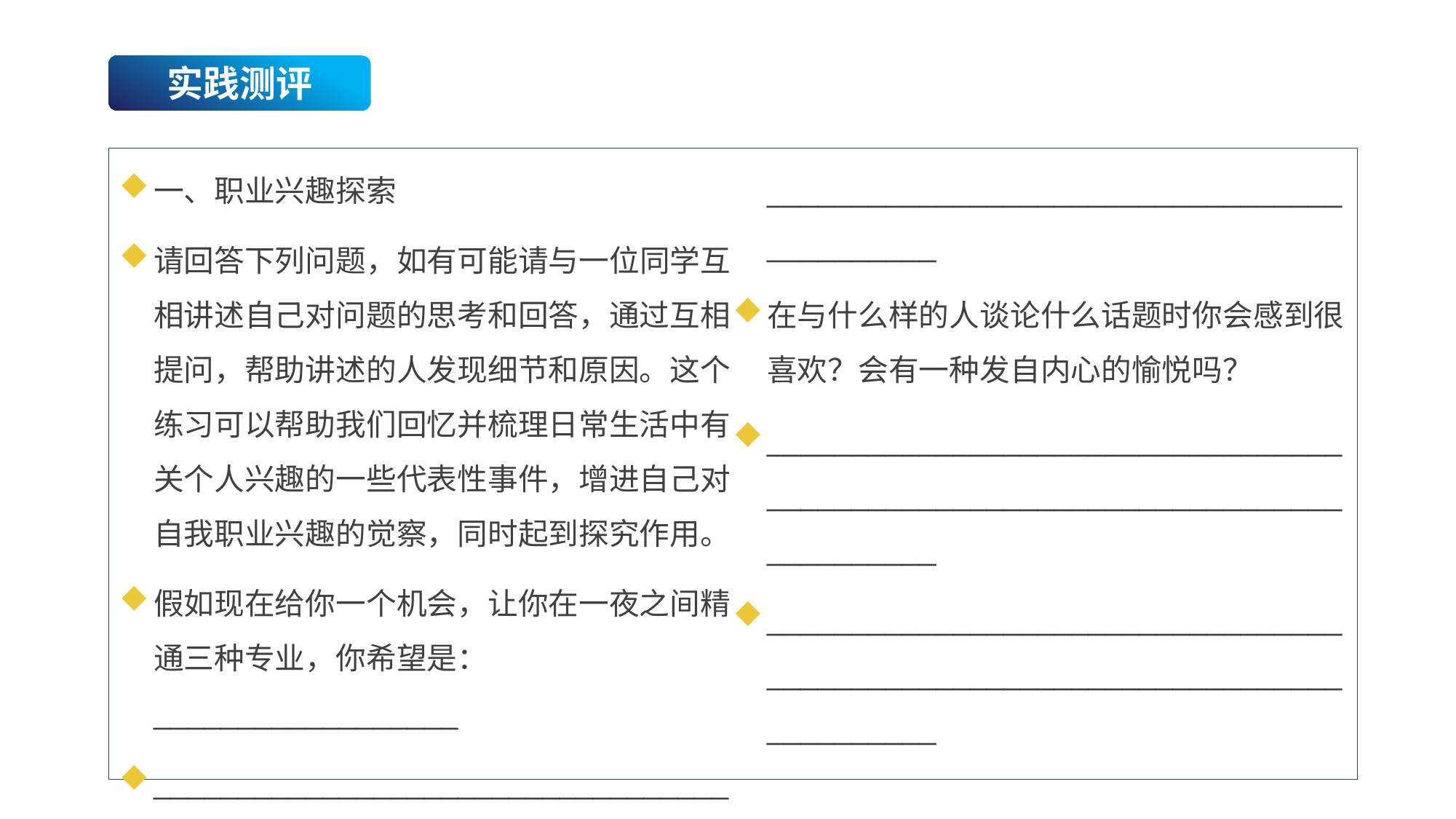

实践测评
一、职业兴趣探索
请回答下列问题，如有可能请与一位同学互相讲述自己对问题的思考和回答，通过互相提问，帮助讲述的人发现细节和原因。这个练习可以帮助我们回忆并梳理日常生活中有关个人兴趣的一些代表性事件，增进自己对自我职业兴趣的觉察，同时起到探究作用。
假如现在给你一个机会，让你在一夜之间精通三种专业，你希望是：__________________
______________________________________________________________________________
在与什么样的人谈论什么话题时你会感到很喜欢？会有一种发自内心的愉悦吗？
______________________________________________________________________________
______________________________________________________________________________